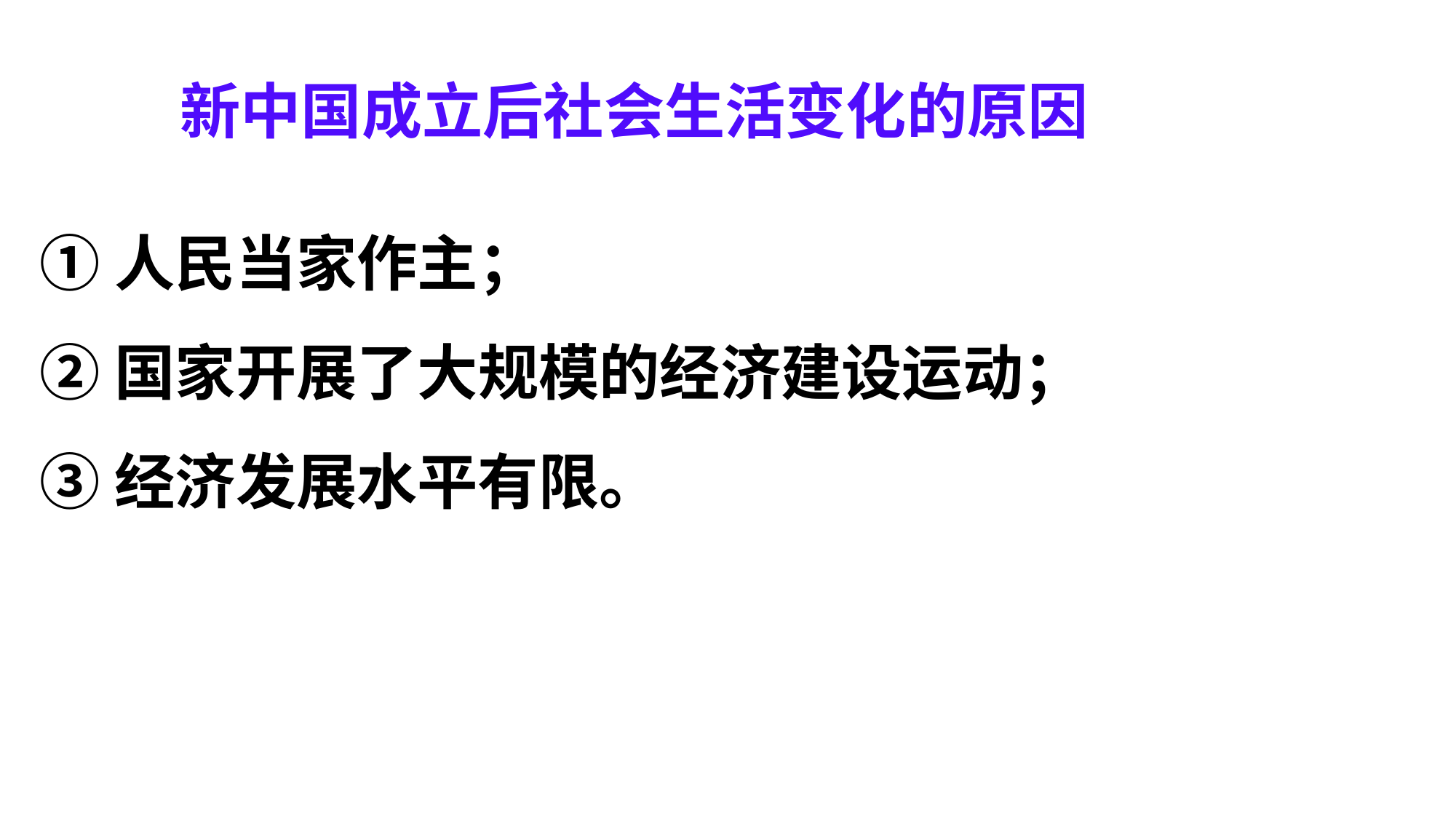

新中国成立后社会生活变化的原因
①人民当家作主；
②国家开展了大规模的经济建设运动；
③经济发展水平有限。